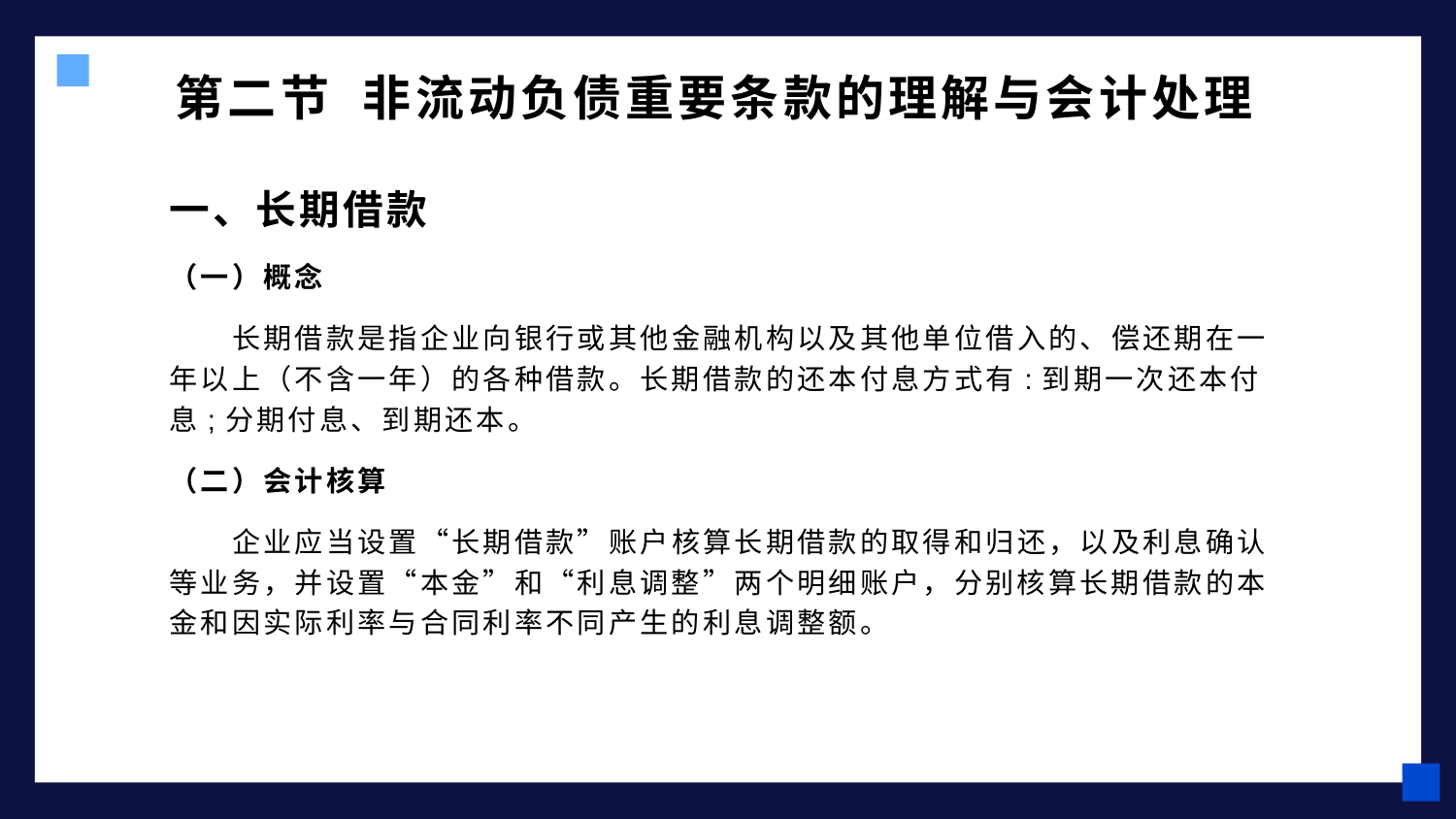

# 第二节  非流动负债重要条款的理解与会计处理
一、长期借款
（一）概念
      长期借款是指企业向银行或其他金融机构以及其他单位借入的、偿还期在一年以上（不含一年）的各种借款。长期借款的还本付息方式有:到期一次还本付息;分期付息、到期还本。
（二）会计核算
      企业应当设置“长期借款”账户核算长期借款的取得和归还，以及利息确认等业务，并设置“本金”和“利息调整”两个明细账户，分别核算长期借款的本金和因实际利率与合同利率不同产生的利息调整额。